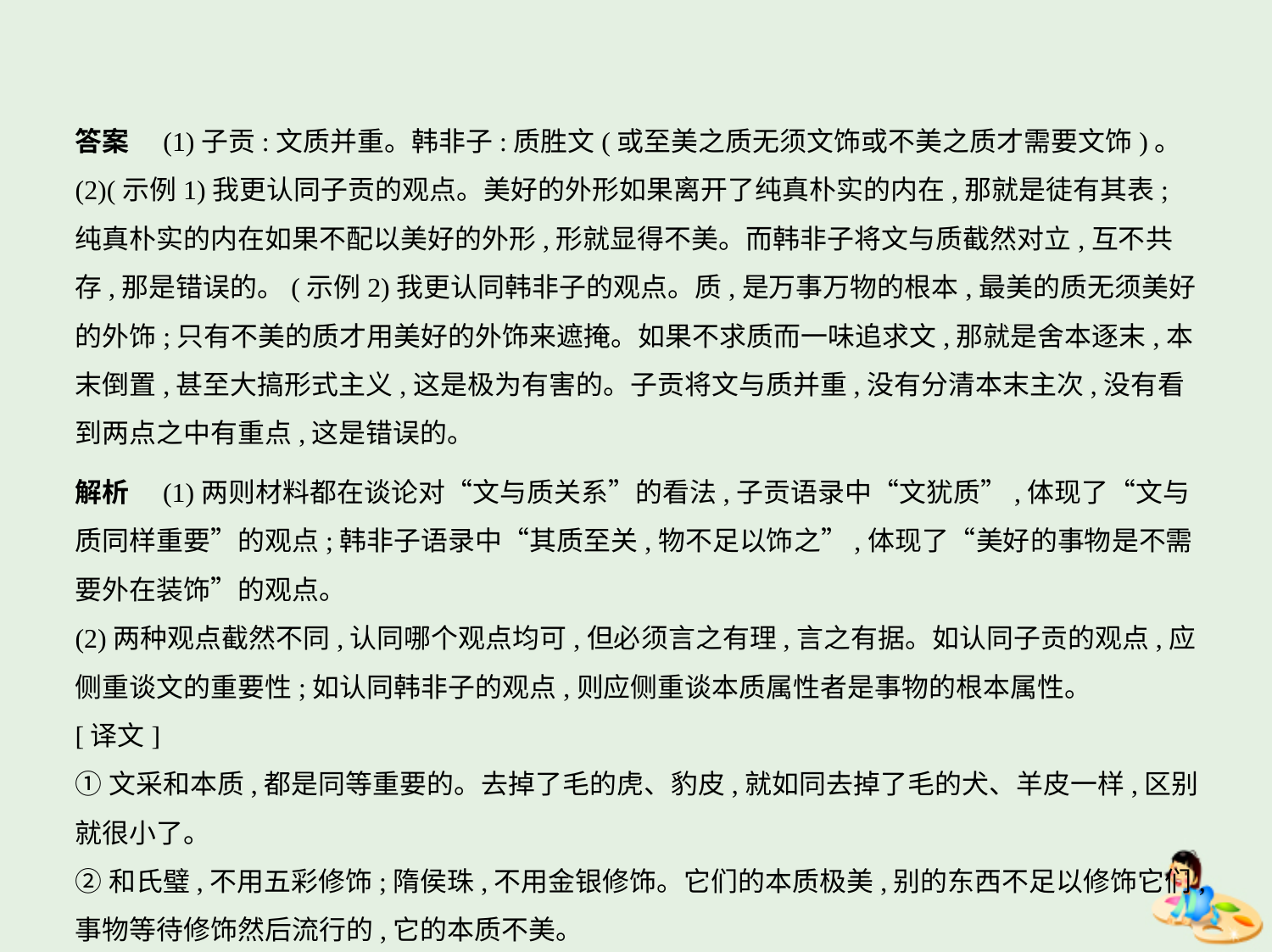

答案　(1)子贡:文质并重。韩非子:质胜文(或至美之质无须文饰或不美之质才需要文饰)。
(2)(示例1)我更认同子贡的观点。美好的外形如果离开了纯真朴实的内在,那就是徒有其表;
纯真朴实的内在如果不配以美好的外形,形就显得不美。而韩非子将文与质截然对立,互不共
存,那是错误的。(示例2)我更认同韩非子的观点。质,是万事万物的根本,最美的质无须美好
的外饰;只有不美的质才用美好的外饰来遮掩。如果不求质而一味追求文,那就是舍本逐末,本
末倒置,甚至大搞形式主义,这是极为有害的。子贡将文与质并重,没有分清本末主次,没有看
到两点之中有重点,这是错误的。
解析　(1)两则材料都在谈论对“文与质关系”的看法,子贡语录中“文犹质”,体现了“文与
质同样重要”的观点;韩非子语录中“其质至关,物不足以饰之”,体现了“美好的事物是不需
要外在装饰”的观点。
(2)两种观点截然不同,认同哪个观点均可,但必须言之有理,言之有据。如认同子贡的观点,应
侧重谈文的重要性;如认同韩非子的观点,则应侧重谈本质属性者是事物的根本属性。
[译文]
①文采和本质,都是同等重要的。去掉了毛的虎、豹皮,就如同去掉了毛的犬、羊皮一样,区别
就很小了。
②和氏璧,不用五彩修饰;隋侯珠,不用金银修饰。它们的本质极美,别的东西不足以修饰它们,
事物等待修饰然后流行的,它的本质不美。